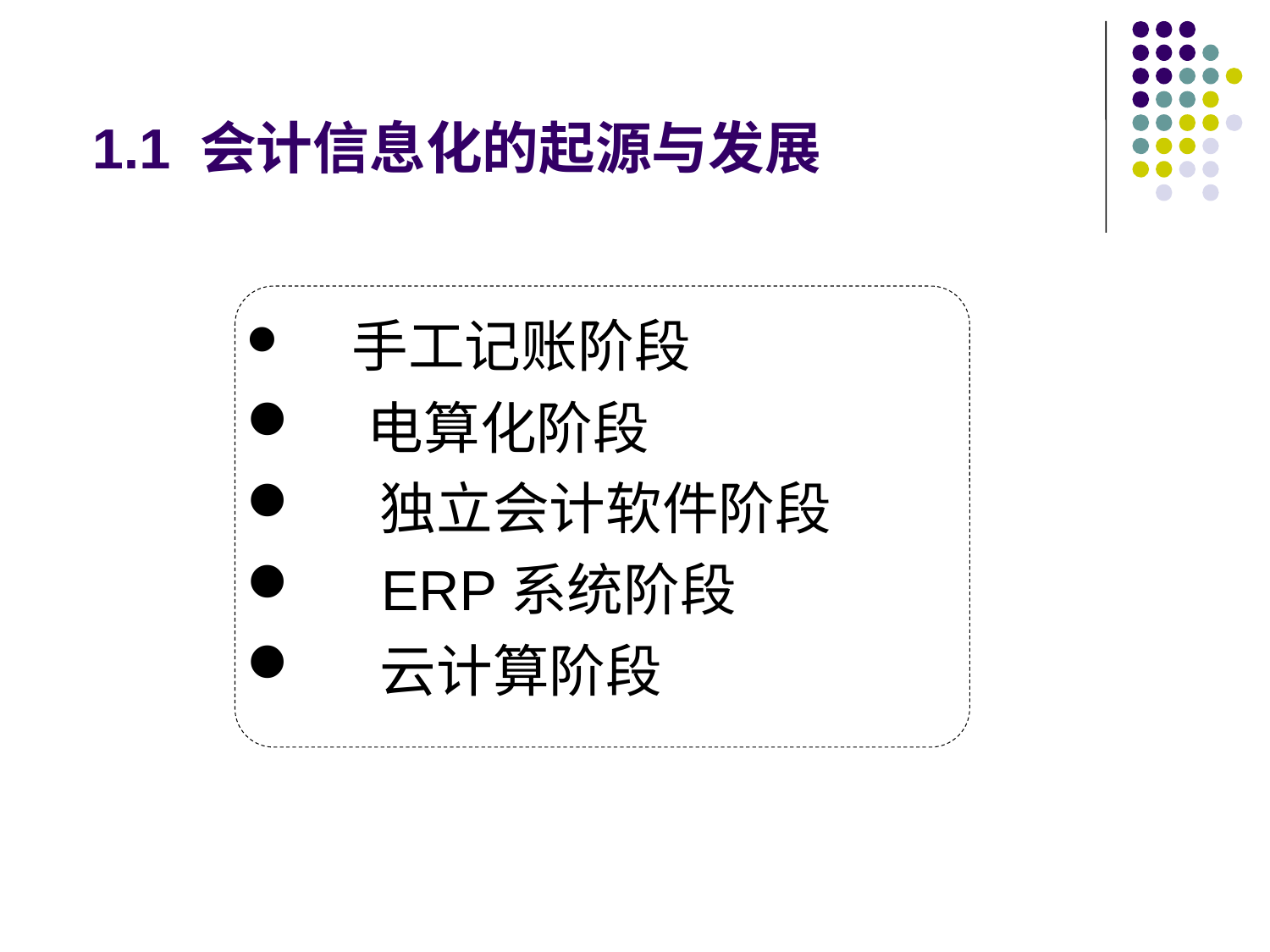

1.1 会计信息化的起源与发展

     手工记账阶段
    电算化阶段
     独立会计软件阶段
     ERP系统阶段
     云计算阶段